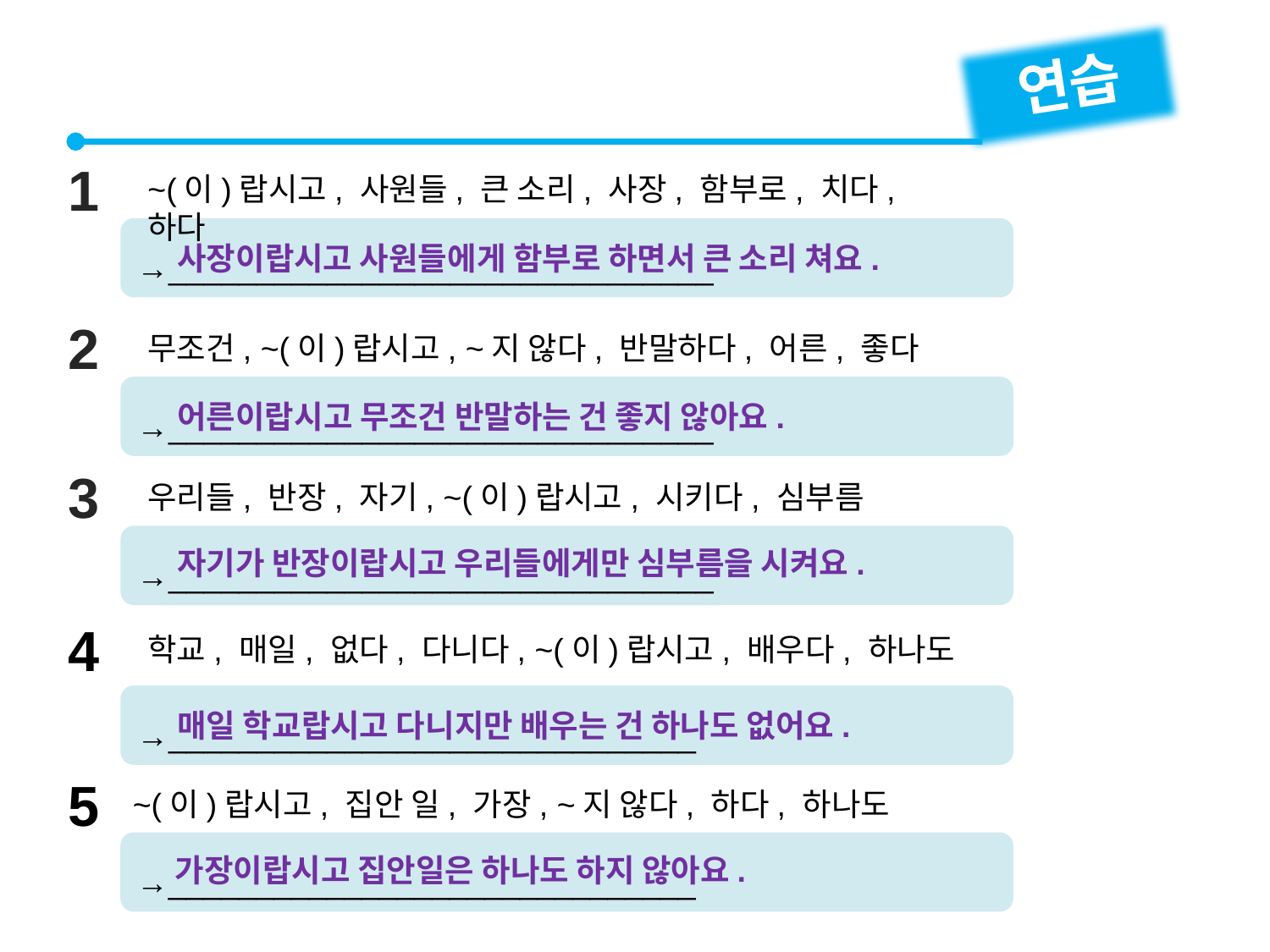

연습
1
~(이)랍시고, 사원들, 큰 소리, 사장, 함부로, 치다, 하다
→_______________________________
사장이랍시고 사원들에게 함부로 하면서 큰 소리 쳐요.
2
무조건, ~(이)랍시고, ~지 않다, 반말하다, 어른, 좋다
→_______________________________
어른이랍시고 무조건 반말하는 건 좋지 않아요.
3
우리들, 반장, 자기, ~(이)랍시고, 시키다, 심부름
→_______________________________
자기가 반장이랍시고 우리들에게만 심부름을 시켜요.
4
학교, 매일, 없다, 다니다, ~(이)랍시고, 배우다, 하나도
→______________________________
매일 학교랍시고 다니지만 배우는 건 하나도 없어요.
5
~(이)랍시고, 집안 일, 가장, ~지 않다, 하다, 하나도
→______________________________
가장이랍시고 집안일은 하나도 하지 않아요.